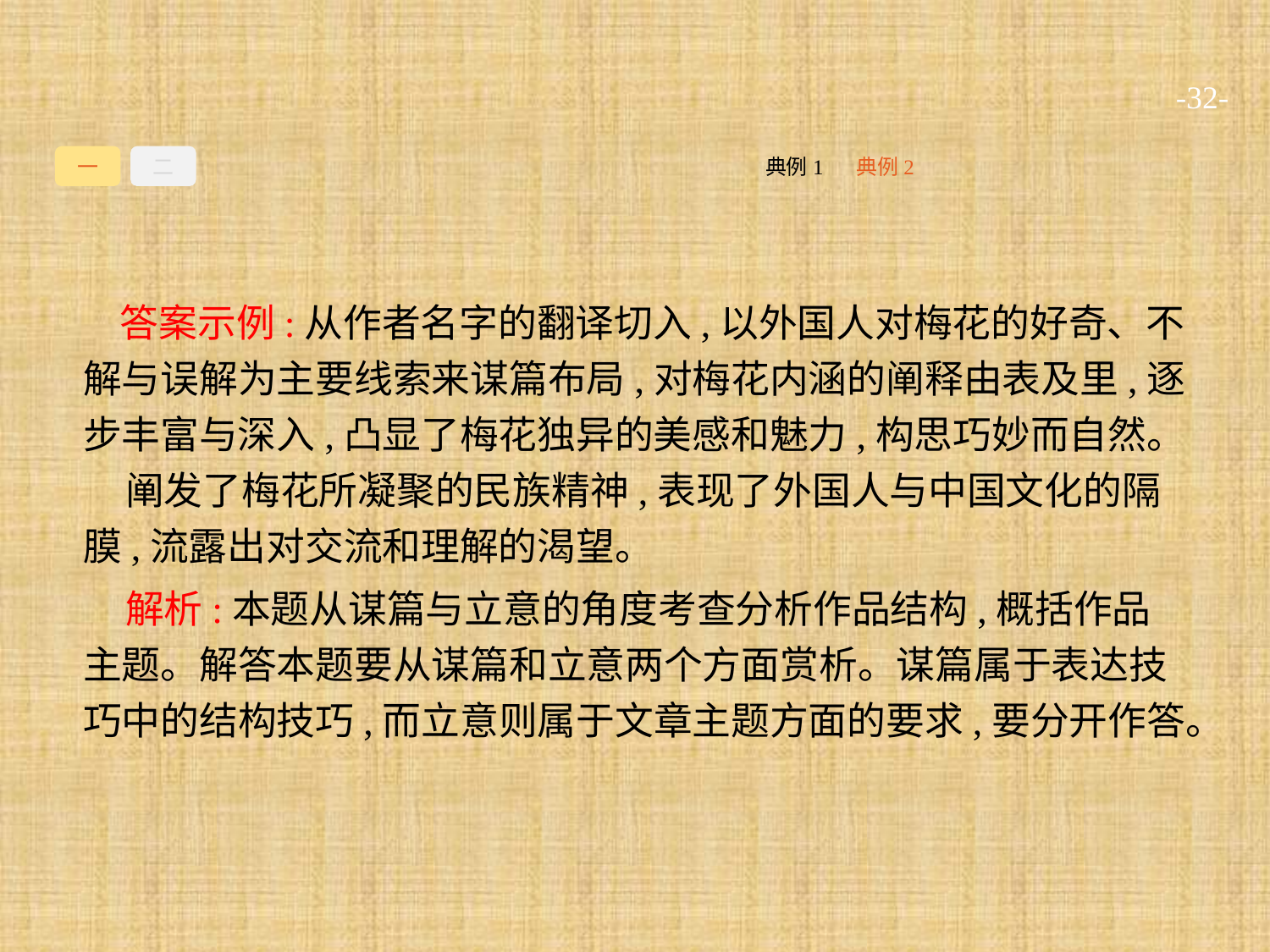

-32-
一
二
典例2
典例1
答案示例:从作者名字的翻译切入,以外国人对梅花的好奇、不解与误解为主要线索来谋篇布局,对梅花内涵的阐释由表及里,逐步丰富与深入,凸显了梅花独异的美感和魅力,构思巧妙而自然。
阐发了梅花所凝聚的民族精神,表现了外国人与中国文化的隔膜,流露出对交流和理解的渴望。
解析:本题从谋篇与立意的角度考查分析作品结构,概括作品主题。解答本题要从谋篇和立意两个方面赏析。谋篇属于表达技巧中的结构技巧,而立意则属于文章主题方面的要求,要分开作答。